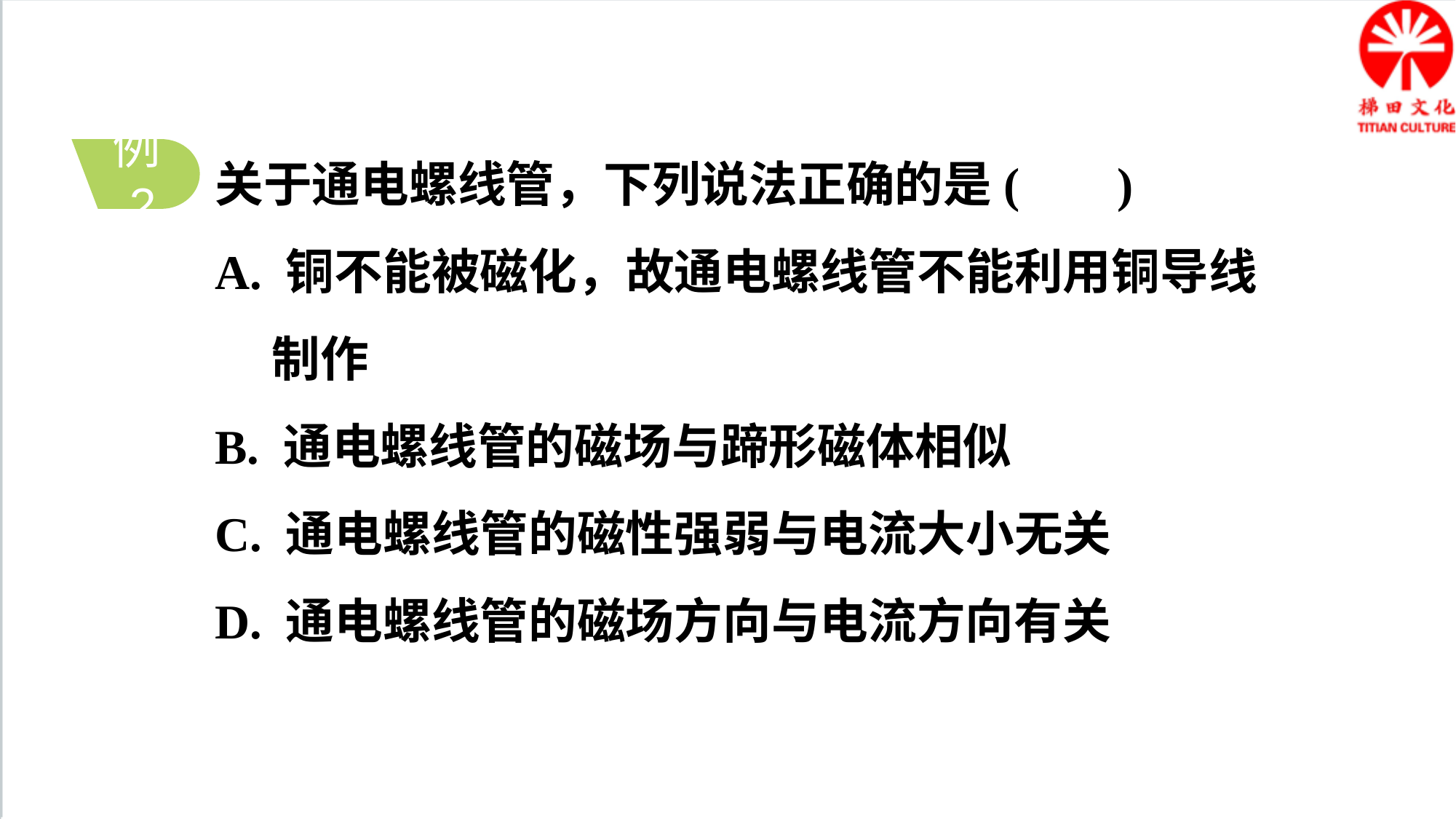

关于通电螺线管，下列说法正确的是(        )
A. 铜不能被磁化，故通电螺线管不能利用铜导线制作
B. 通电螺线管的磁场与蹄形磁体相似
C. 通电螺线管的磁性强弱与电流大小无关
D. 通电螺线管的磁场方向与电流方向有关
例2